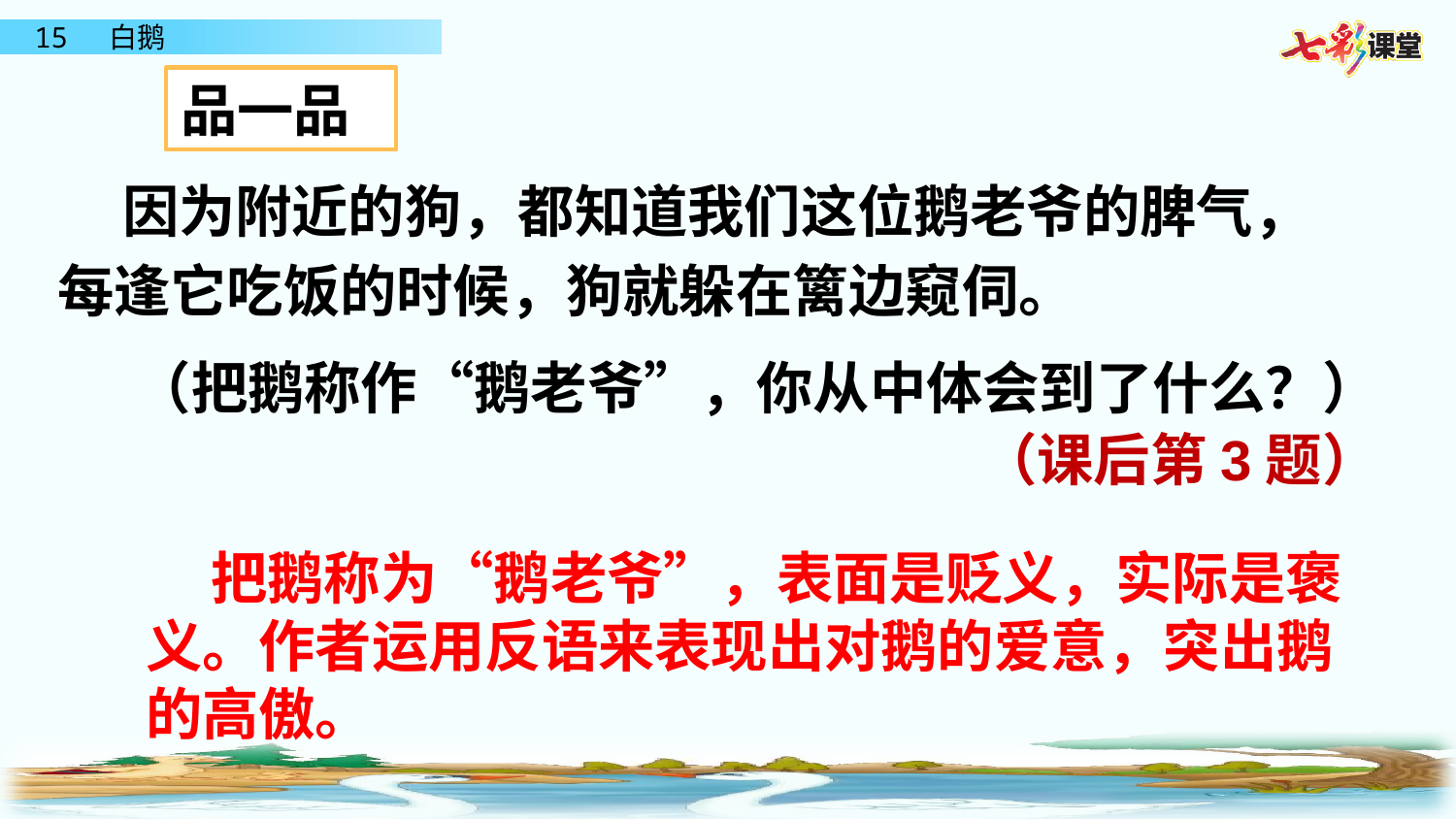

品一品
    因为附近的狗，都知道我们这位鹅老爷的脾气，每逢它吃饭的时候，狗就躲在篱边窥伺。
（把鹅称作“鹅老爷”，你从中体会到了什么？）（课后第3题）
    把鹅称为“鹅老爷”，表面是贬义，实际是褒义。作者运用反语来表现出对鹅的爱意，突出鹅的高傲。